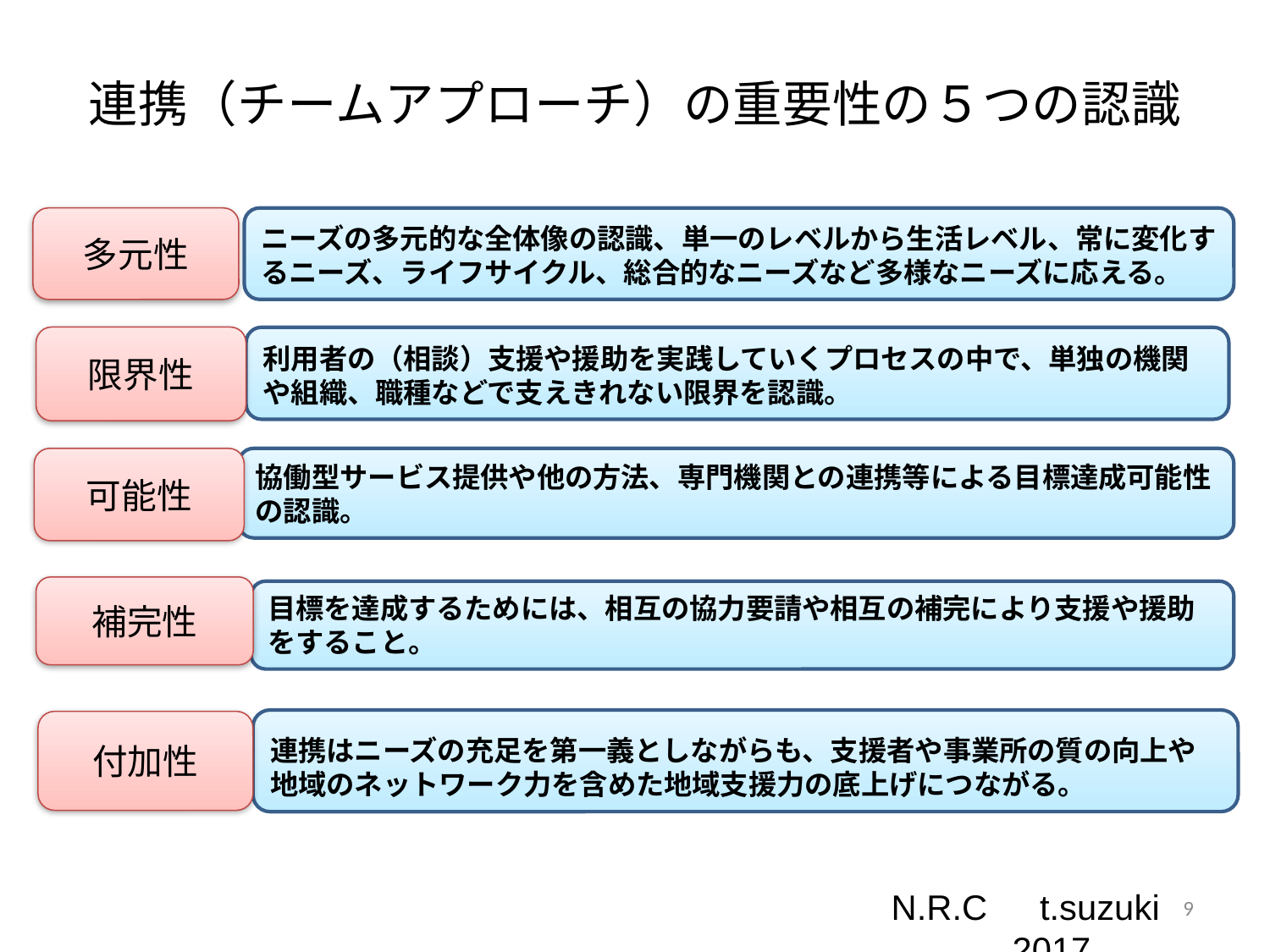

# 連携（チームアプローチ）の重要性の５つの認識
多元性
ニーズの多元的な全体像の認識、単一のレベルから生活レベル、常に変化するニーズ、ライフサイクル、総合的なニーズなど多様なニーズに応える。
限界性
利用者の（相談）支援や援助を実践していくプロセスの中で、単独の機関や組織、職種などで支えきれない限界を認識。
協働型サービス提供や他の方法、専門機関との連携等による目標達成可能性の認識。
可能性
補完性
目標を達成するためには、相互の協力要請や相互の補完により支援や援助をすること。
連携はニーズの充足を第一義としながらも、支援者や事業所の質の向上や地域のネットワーク力を含めた地域支援力の底上げにつながる。
付加性
9
N.R.C　t.suzuki　2017